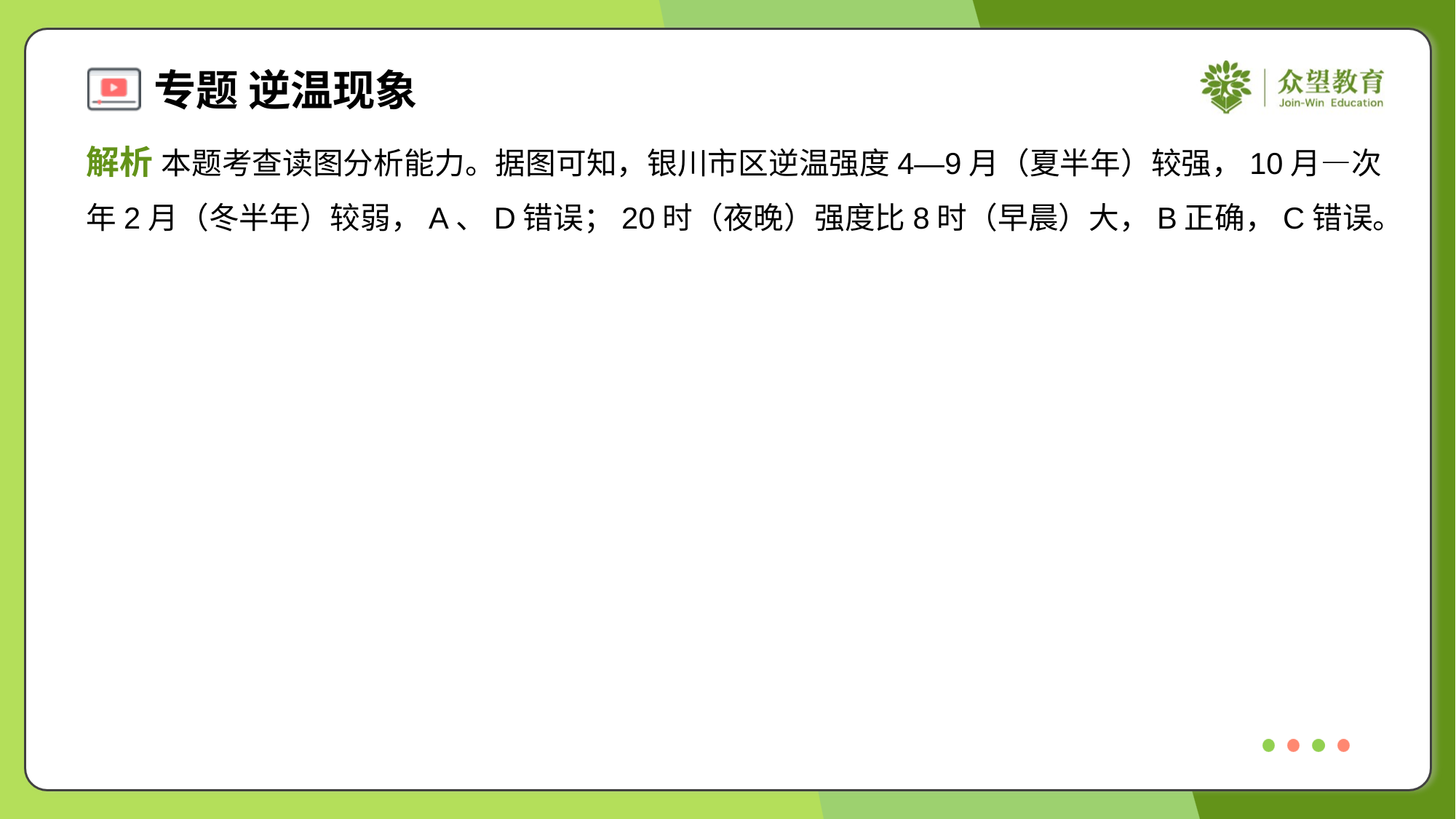

解析 本题考查读图分析能力。据图可知，银川市区逆温强度4—9月（夏半年）较强，10月—次
年2月（冬半年）较弱，A、D错误；20时（夜晚）强度比8时（早晨）大，B正确，C错误。